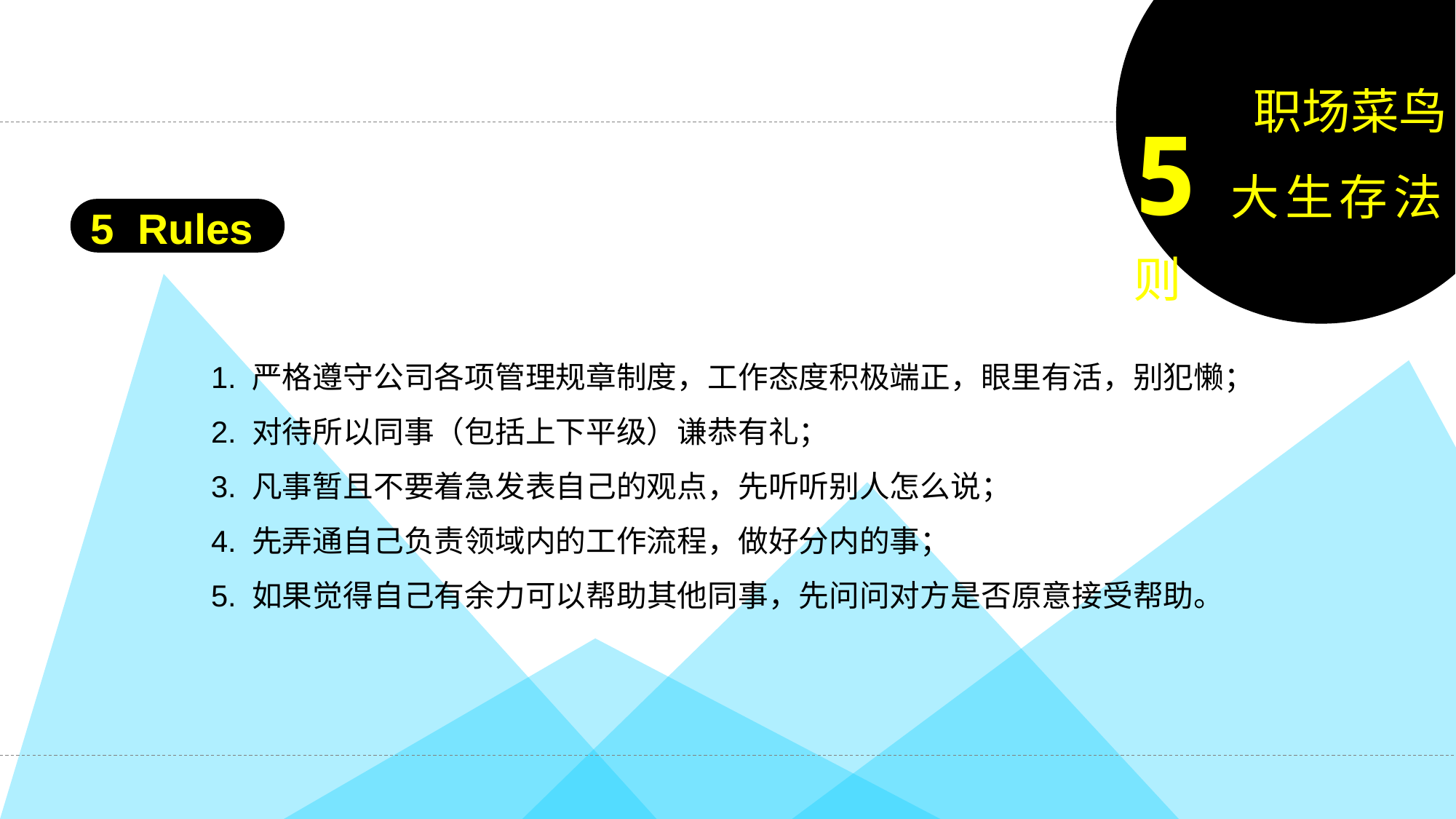

职场菜鸟
5大生存法则
5  Rules

严格遵守公司各项管理规章制度，工作态度积极端正，眼里有活，别犯懒；
对待所以同事（包括上下平级）谦恭有礼；
凡事暂且不要着急发表自己的观点，先听听别人怎么说；
先弄通自己负责领域内的工作流程，做好分内的事；
如果觉得自己有余力可以帮助其他同事，先问问对方是否原意接受帮助。